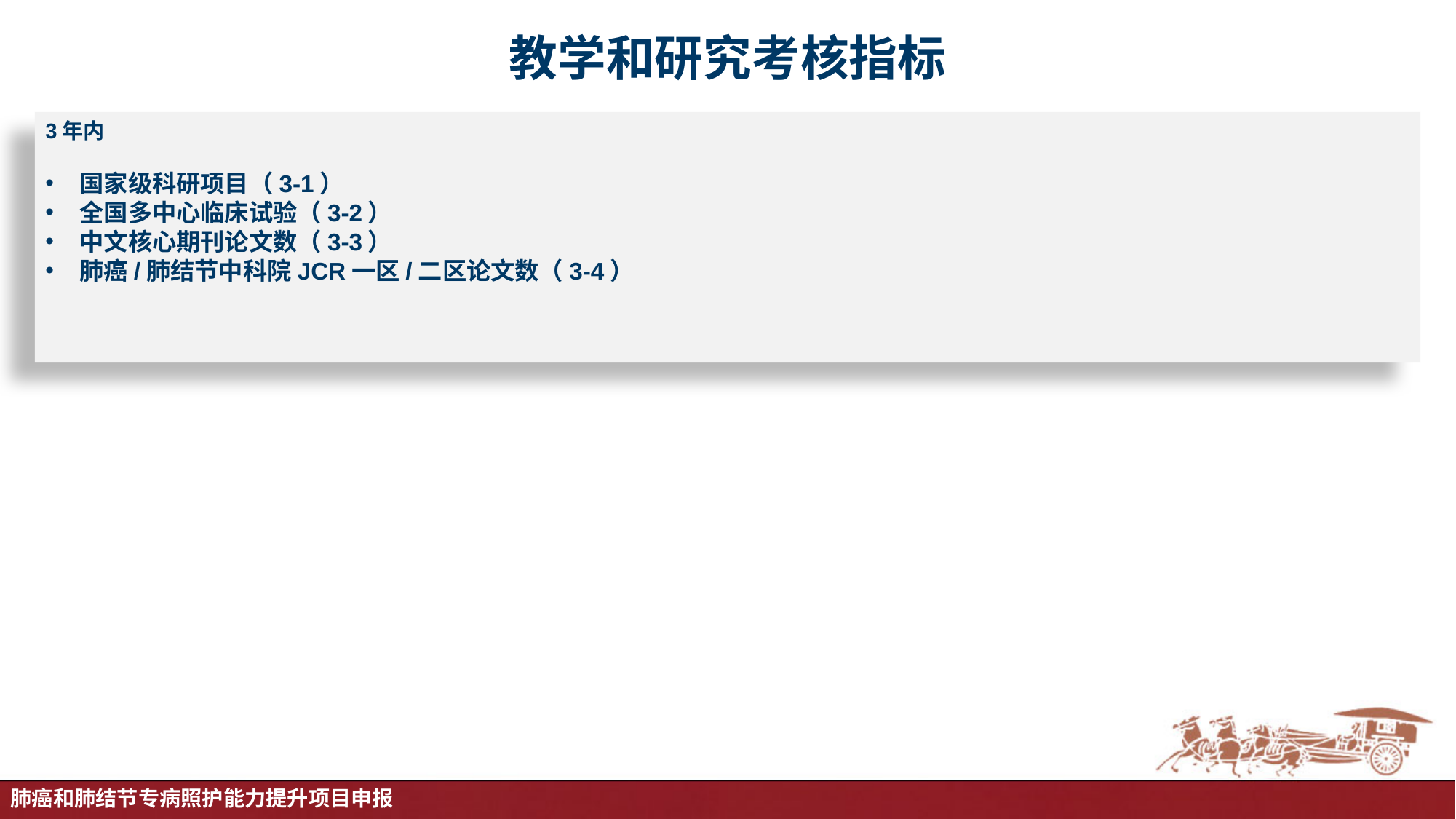

# 教学和研究考核指标
3年内

国家级科研项目（3-1）
全国多中心临床试验（3-2）
中文核心期刊论文数（3-3）
肺癌/肺结节中科院JCR一区/二区论文数（3-4）
肺癌和肺结节专病照护能力提升项目申报